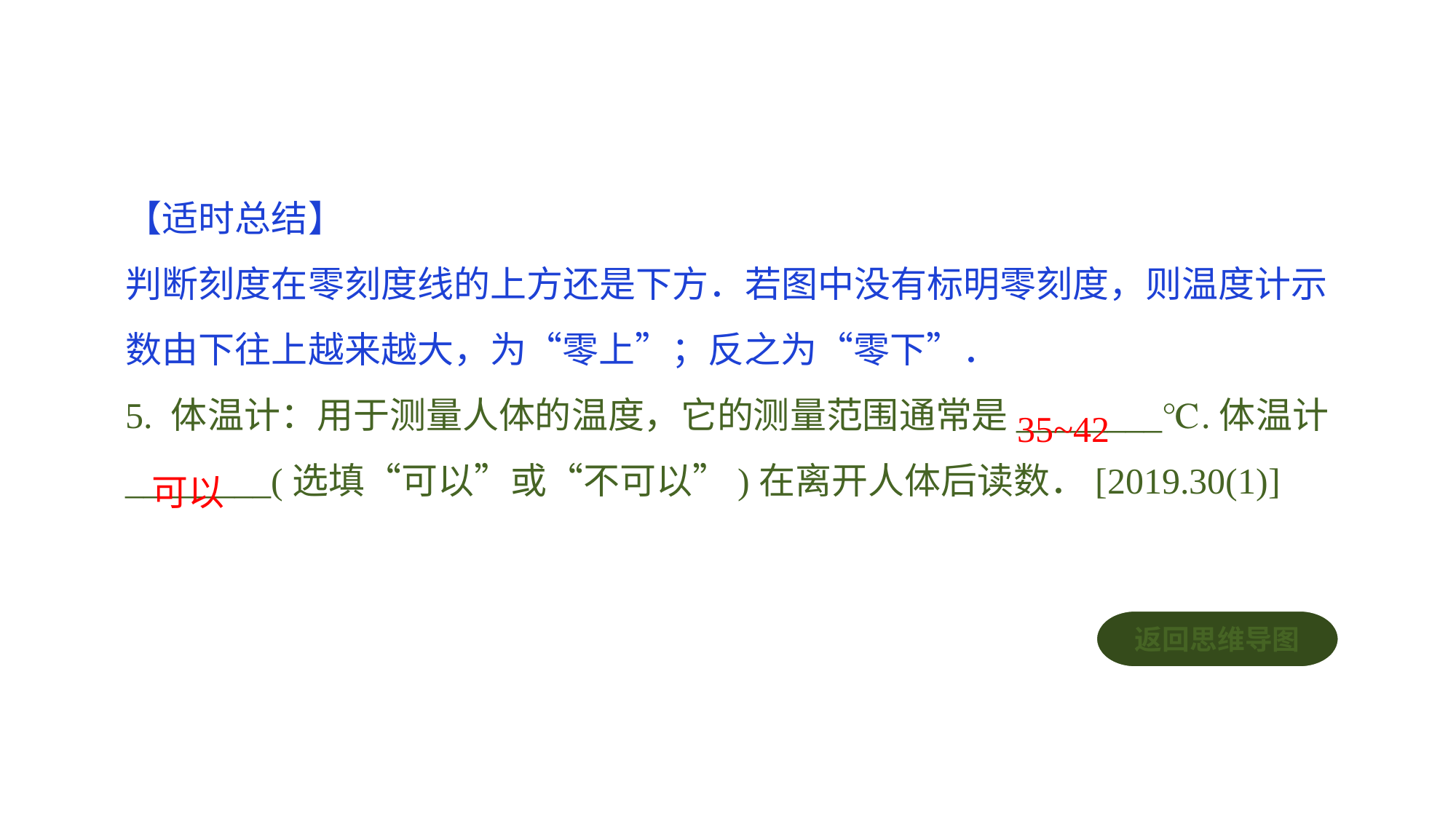

【适时总结】判断刻度在零刻度线的上方还是下方．若图中没有标明零刻度，则温度计示数由下往上越来越大，为“零上”；反之为“零下”．
5. 体温计：用于测量人体的温度，它的测量范围通常是________℃.体温计________(选填“可以”或“不可以”)在离开人体后读数．[2019.30(1)]
35~42
可以
返回思维导图